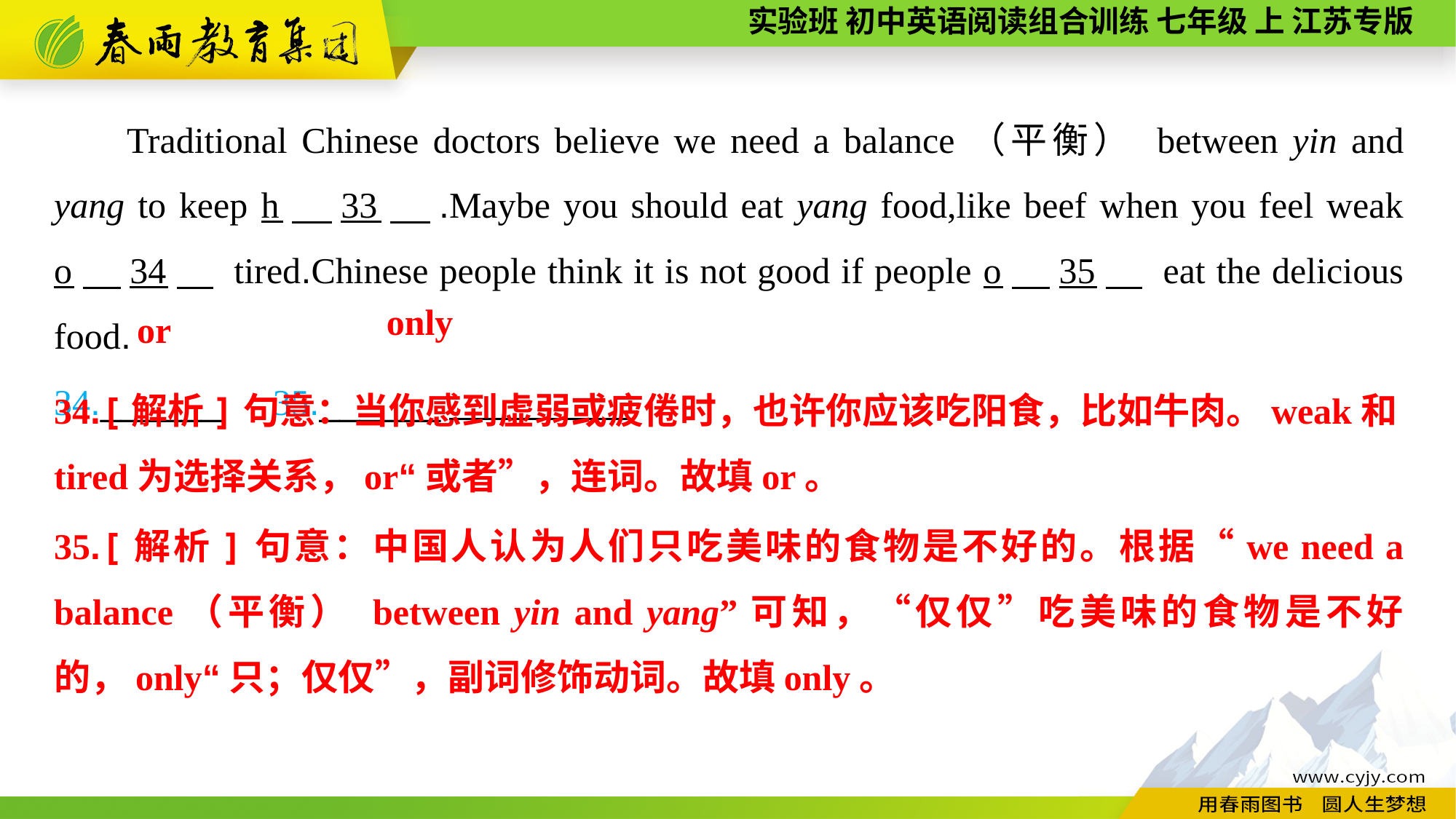

Traditional Chinese doctors believe we need a balance（平衡） between yin and yang to keep h　33　.Maybe you should eat yang food,like beef when you feel weak o　34　 tired.Chinese people think it is not good if people o　35　 eat the delicious food.
34.______     35.______
only
or
34.[解析]句意：当你感到虚弱或疲倦时，也许你应该吃阳食，比如牛肉。weak和tired为选择关系，or“或者”，连词。故填or。
35.[解析]句意：中国人认为人们只吃美味的食物是不好的。根据“we need a balance（平衡） between yin and yang”可知，“仅仅”吃美味的食物是不好的，only“只；仅仅”，副词修饰动词。故填only。